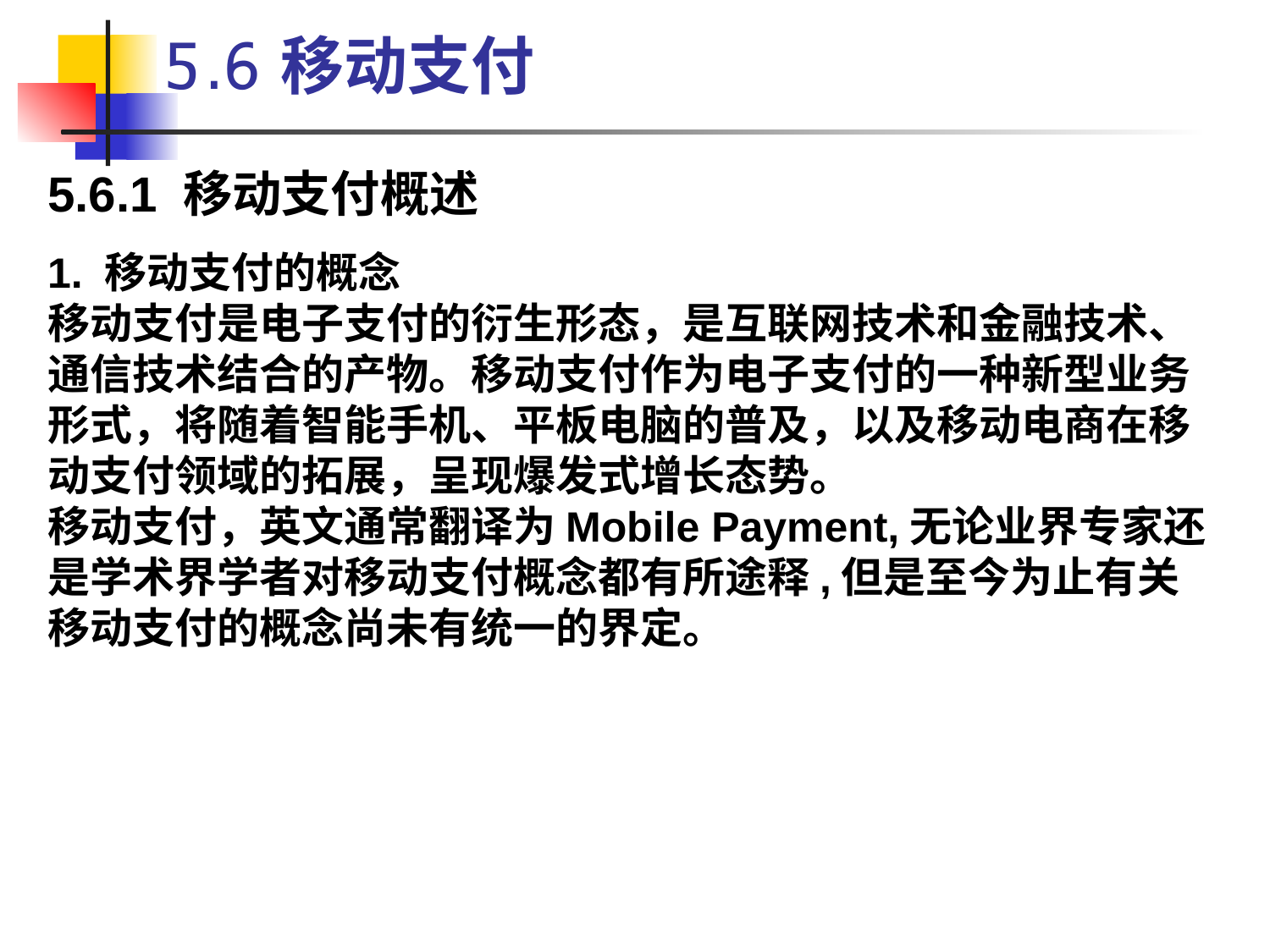

5.6移动支付
5.6.1 移动支付概述
1. 移动支付的概念
移动支付是电子支付的衍生形态，是互联网技术和金融技术、通信技术结合的产物。移动支付作为电子支付的一种新型业务形式，将随着智能手机、平板电脑的普及，以及移动电商在移动支付领域的拓展，呈现爆发式增长态势。
移动支付，英文通常翻译为Mobile Payment,无论业界专家还是学术界学者对移动支付概念都有所途释,但是至今为止有关移动支付的概念尚未有统一的界定。